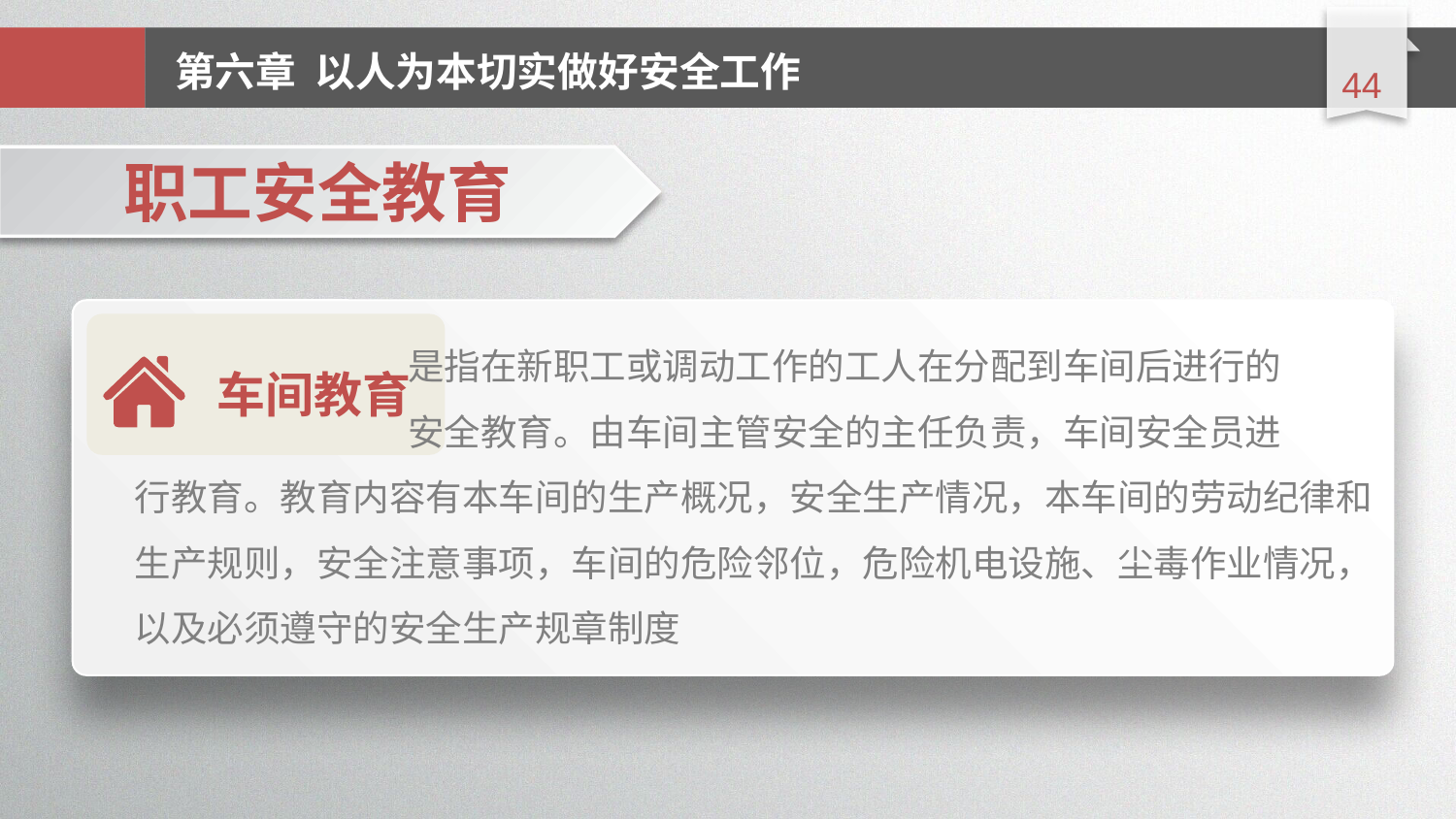

延时符
第六章  以人为本切实做好安全工作
职工安全教育

车间教育

                                是指在新职工或调动工作的工人在分配到车间后进行的
                                安全教育。由车间主管安全的主任负责，车间安全员进
行教育。教育内容有本车间的生产概况，安全生产情况，本车间的劳动纪律和生产规则，安全注意事项，车间的危险邻位，危险机电设施、尘毒作业情况，以及必须遵守的安全生产规章制度